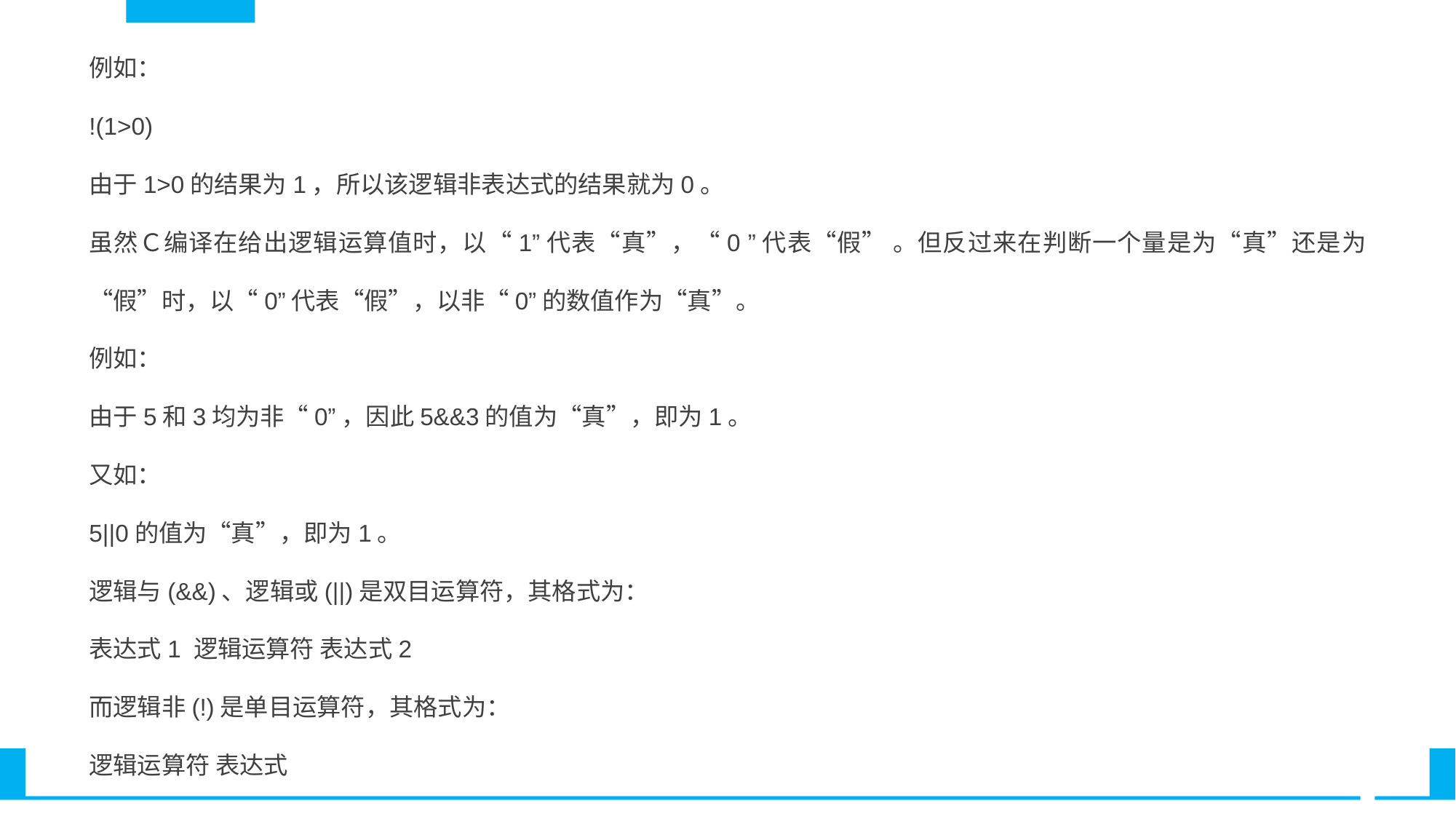

例如：
!(1>0)
由于1>0的结果为1，所以该逻辑非表达式的结果就为0。
虽然Ｃ编译在给出逻辑运算值时，以“1”代表“真”，“0 ”代表“假” 。但反过来在判断一个量是为“真”还是为“假”时，以“0”代表“假”，以非“0”的数值作为“真”。
例如：
由于5和3均为非“0”，因此5&&3的值为“真”，即为1。
又如：
5||0的值为“真”，即为1。
逻辑与(&&)、逻辑或(||)是双目运算符，其格式为：
表达式1 逻辑运算符 表达式2
而逻辑非(!)是单目运算符，其格式为：
逻辑运算符 表达式